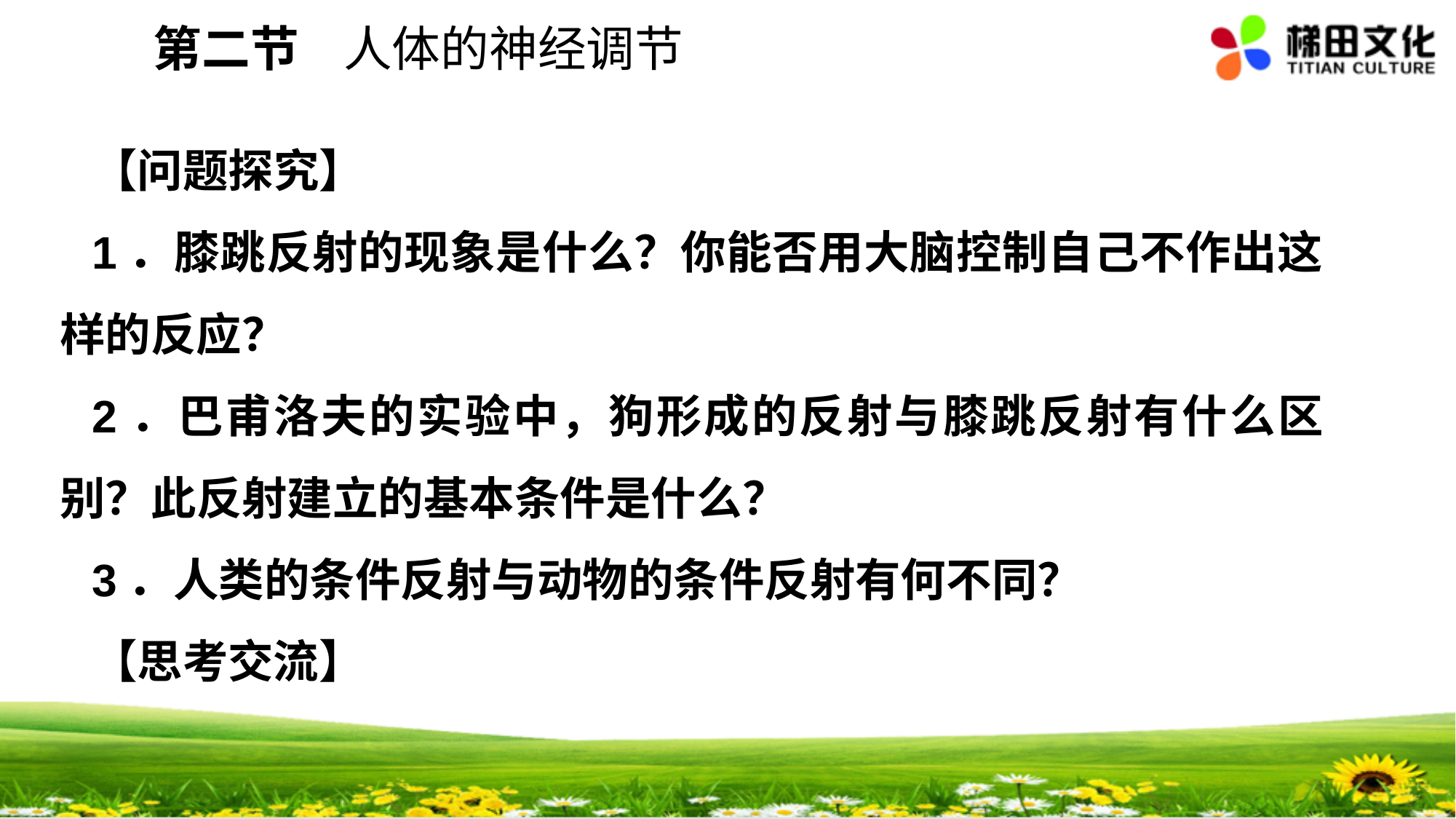

第二节    人体的神经调节
【问题探究】
1．膝跳反射的现象是什么？你能否用大脑控制自己不作出这样的反应？
2．巴甫洛夫的实验中，狗形成的反射与膝跳反射有什么区别？此反射建立的基本条件是什么？
3．人类的条件反射与动物的条件反射有何不同？
【思考交流】